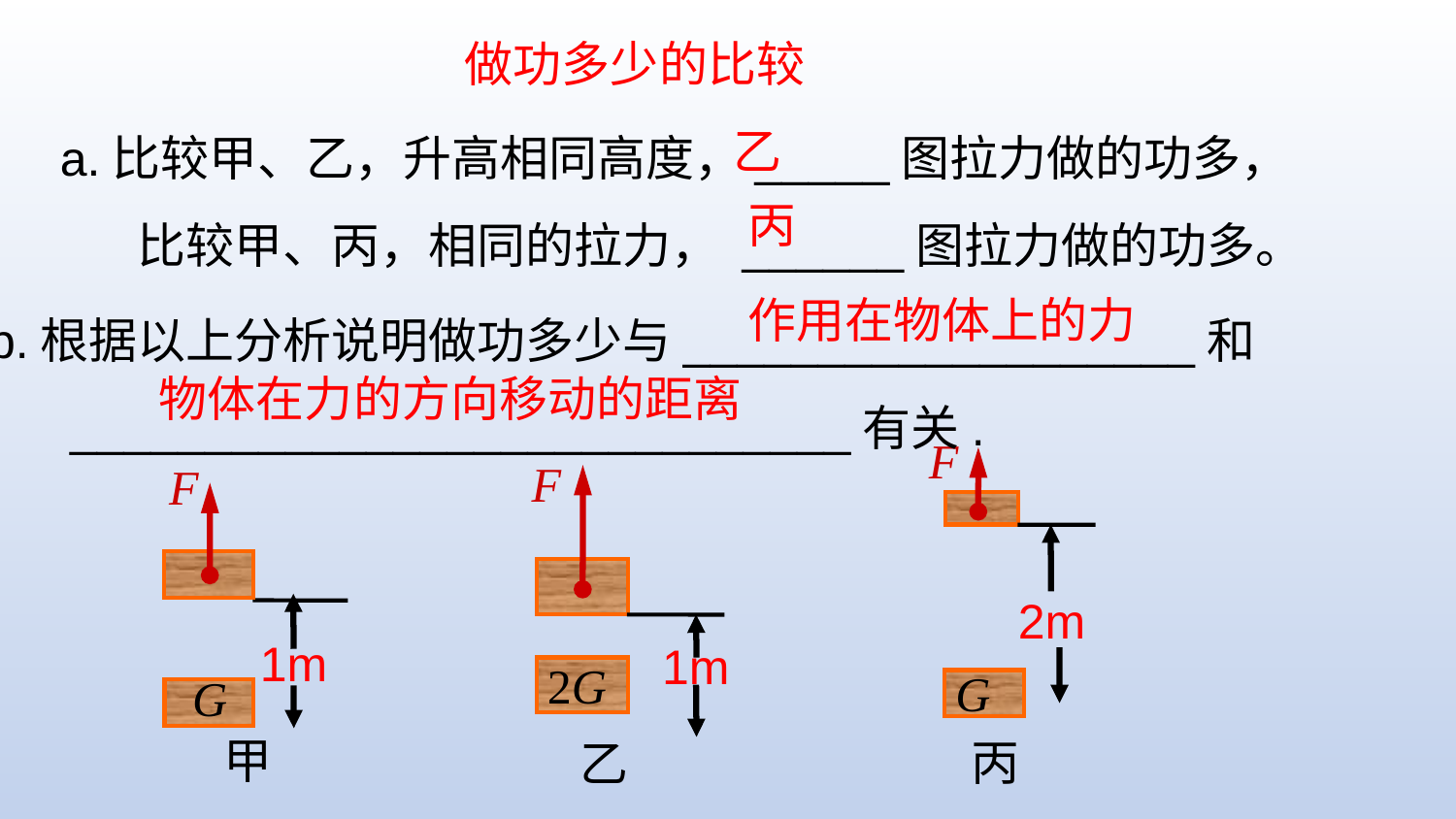

做功多少的比较
a.比较甲、乙，升高相同高度，_____图拉力做的功多，
      比较甲、丙，相同的拉力， ______图拉力做的功多。
乙
丙
b.根据以上分析说明做功多少与___________________和
      _____________________________有关.
作用在物体上的力
物体在力的方向移动的距离
F

2m

G

丙
F

2G

1m
乙
F

G

甲

1m